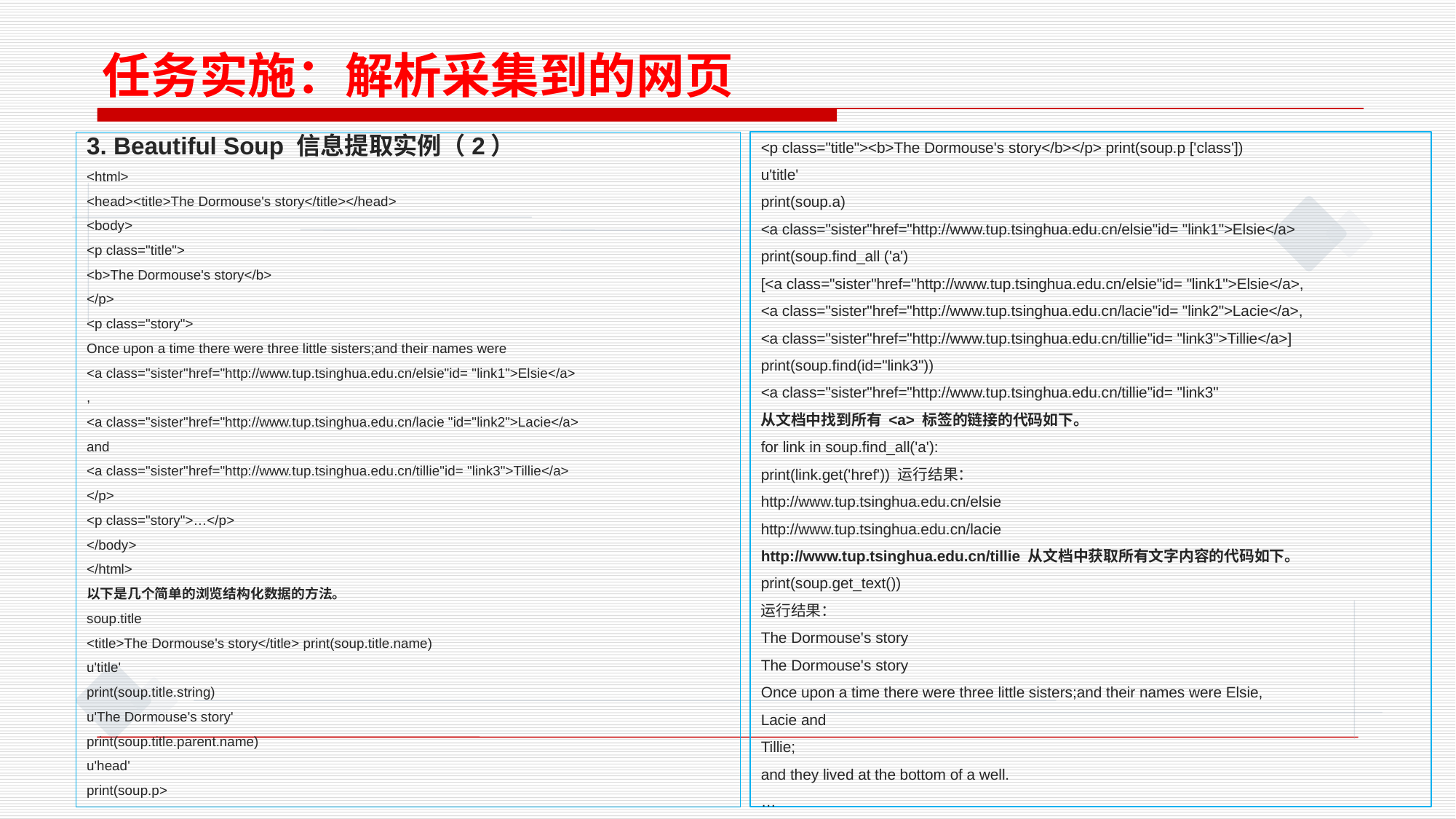

任务实施：解析采集到的网页
3. Beautiful Soup 信息提取实例（2）
<html>
<head><title>The Dormouse's story</title></head>
<body>
<p class="title">
<b>The Dormouse's story</b>
</p>
<p class="story">
Once upon a time there were three little sisters;and their names were
<a class="sister"href="http://www.tup.tsinghua.edu.cn/elsie"id= "link1">Elsie</a>
,
<a class="sister"href="http://www.tup.tsinghua.edu.cn/lacie "id="link2">Lacie</a>
and
<a class="sister"href="http://www.tup.tsinghua.edu.cn/tillie"id= "link3">Tillie</a>
</p>
<p class="story">…</p>
</body>
</html>
以下是几个简单的浏览结构化数据的方法。
soup.title
<title>The Dormouse's story</title> print(soup.title.name)
u'title'
print(soup.title.string)
u'The Dormouse's story'
print(soup.title.parent.name)
u'head'
print(soup.p>

<p class="title"><b>The Dormouse's story</b></p> print(soup.p ['class'])
u'title'
print(soup.a)
<a class="sister"href="http://www.tup.tsinghua.edu.cn/elsie"id= "link1">Elsie</a>
print(soup.ﬁnd_all ('a')
[<a class="sister"href="http://www.tup.tsinghua.edu.cn/elsie"id= "link1">Elsie</a>,
<a class="sister"href="http://www.tup.tsinghua.edu.cn/lacie"id= "link2">Lacie</a>,
<a class="sister"href="http://www.tup.tsinghua.edu.cn/tillie"id= "link3">Tillie</a>]
print(soup.ﬁnd(id="link3"))
<a class="sister"href="http://www.tup.tsinghua.edu.cn/tillie"id= "link3"
从文档中找到所有 <a> 标签的链接的代码如下。
for link in soup.ﬁnd_all('a'):
print(link.get('href')) 运行结果：
http://www.tup.tsinghua.edu.cn/elsie
http://www.tup.tsinghua.edu.cn/lacie
http://www.tup.tsinghua.edu.cn/tillie 从文档中获取所有文字内容的代码如下。
print(soup.get_text())
运行结果：
The Dormouse's story
The Dormouse's story
Once upon a time there were three little sisters;and their names were Elsie,
Lacie and
Tillie;
and they lived at the bottom of a well.
…